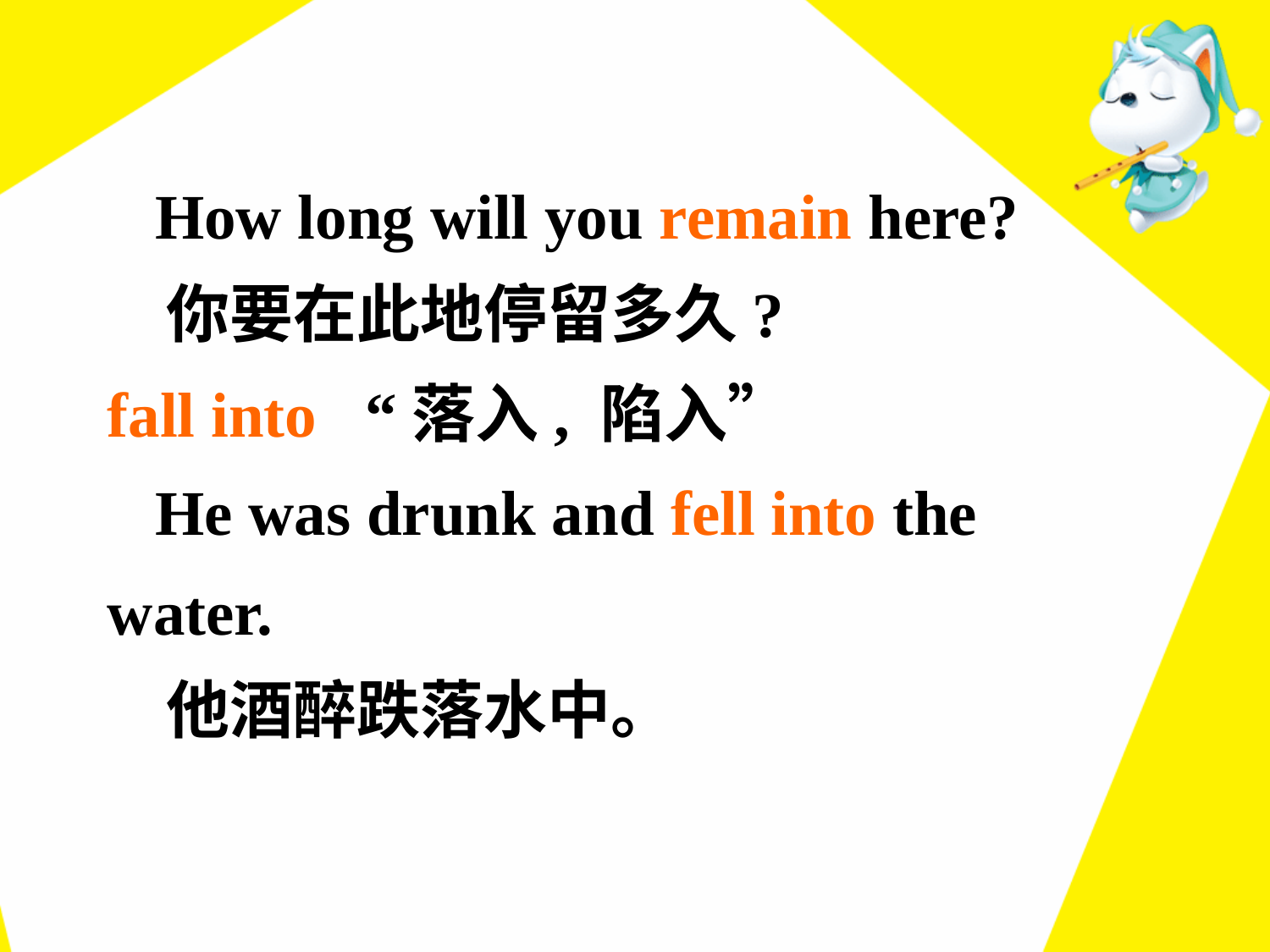

How long will you remain here?
   你要在此地停留多久?
fall into   “落入, 陷入”
   He was drunk and fell into the water.
   他酒醉跌落水中。